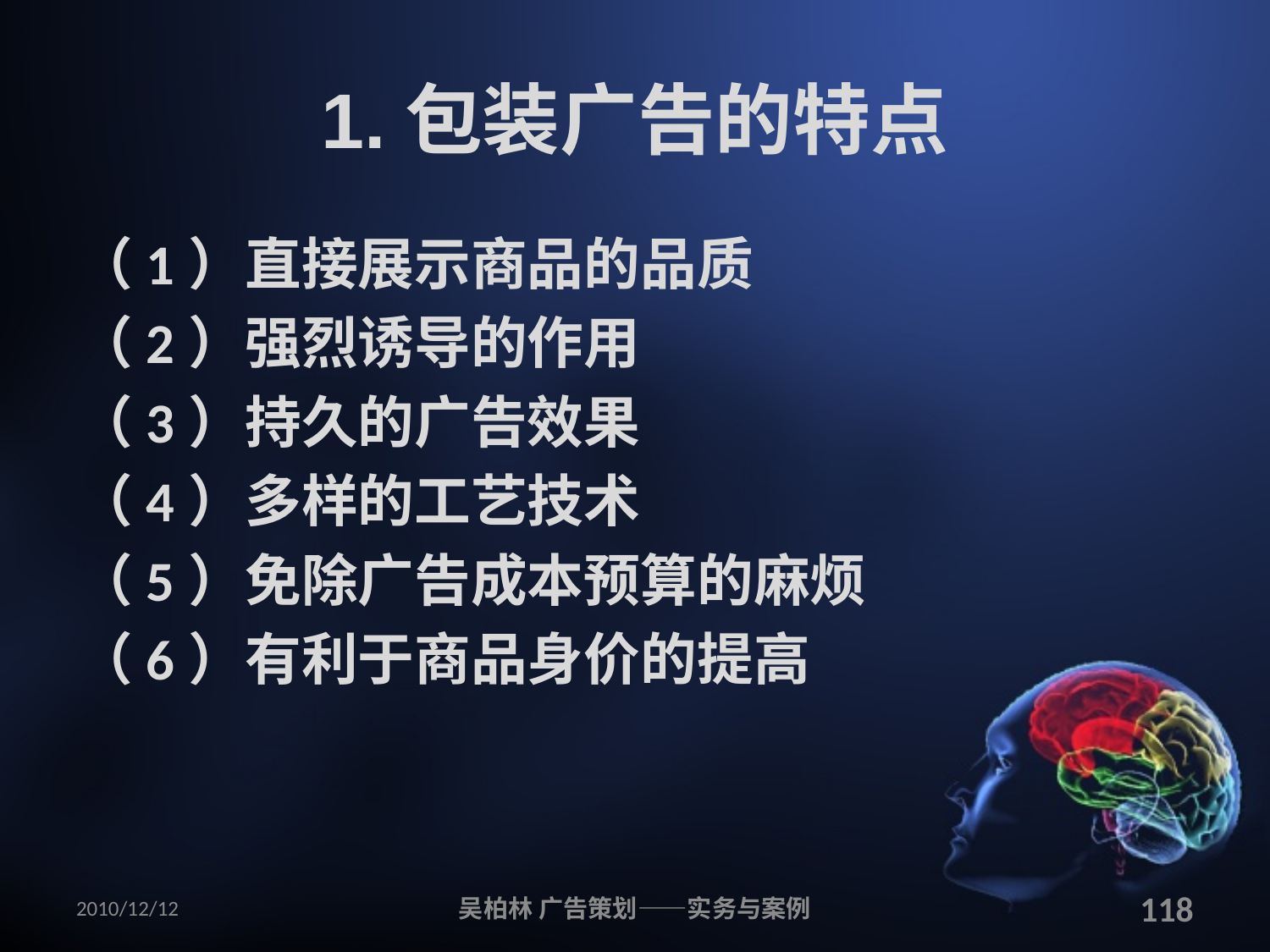

# 1.包装广告的特点
（1）直接展示商品的品质
（2）强烈诱导的作用
（3）持久的广告效果
（4）多样的工艺技术
（5）免除广告成本预算的麻烦
（6）有利于商品身价的提高
2010/12/12
吴柏林 广告策划——实务与案例
118